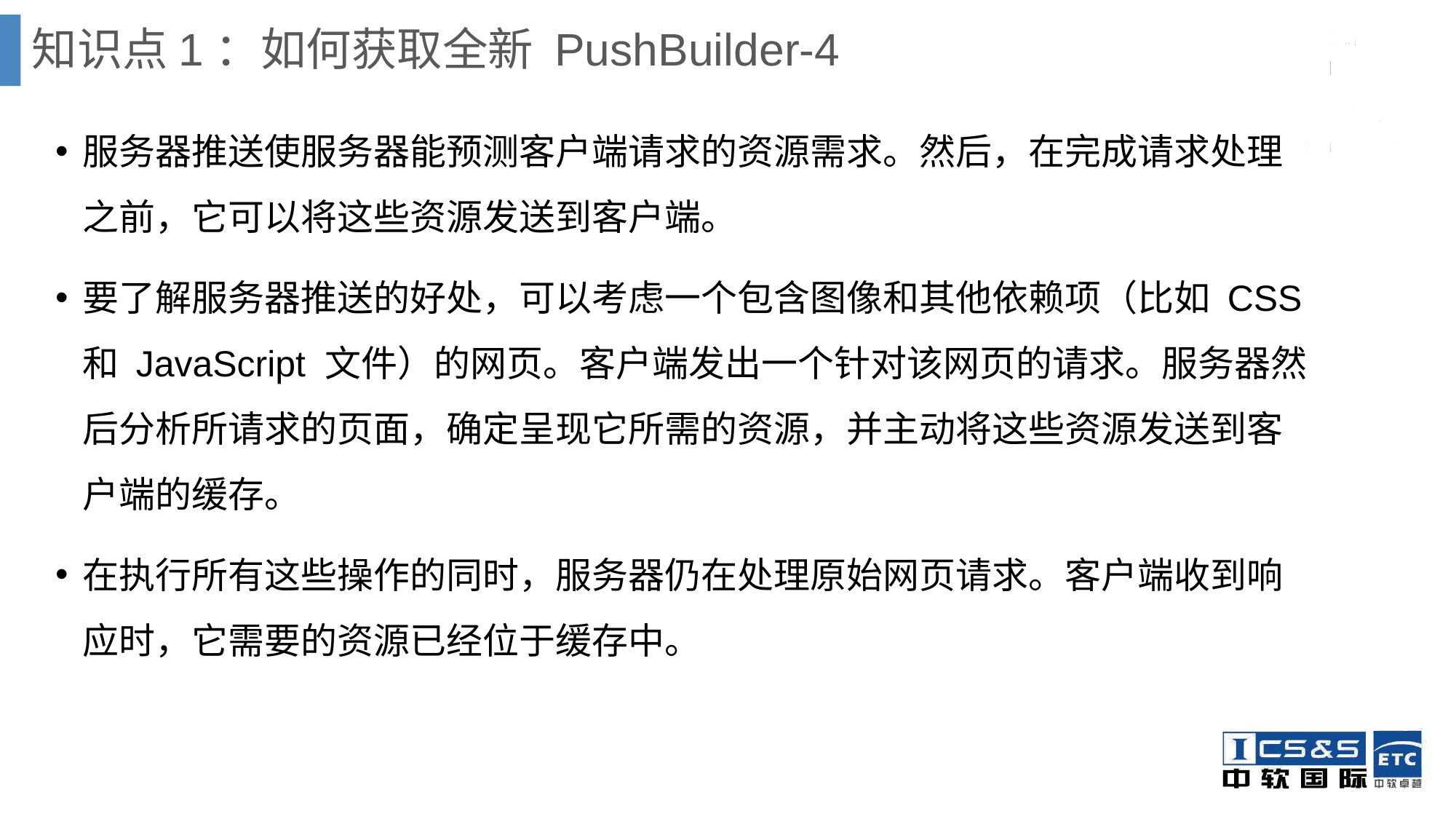

# 知识点1：如何获取全新 PushBuilder-4
服务器推送使服务器能预测客户端请求的资源需求。然后，在完成请求处理之前，它可以将这些资源发送到客户端。
要了解服务器推送的好处，可以考虑一个包含图像和其他依赖项（比如 CSS 和 JavaScript 文件）的网页。客户端发出一个针对该网页的请求。服务器然后分析所请求的页面，确定呈现它所需的资源，并主动将这些资源发送到客户端的缓存。
在执行所有这些操作的同时，服务器仍在处理原始网页请求。客户端收到响应时，它需要的资源已经位于缓存中。